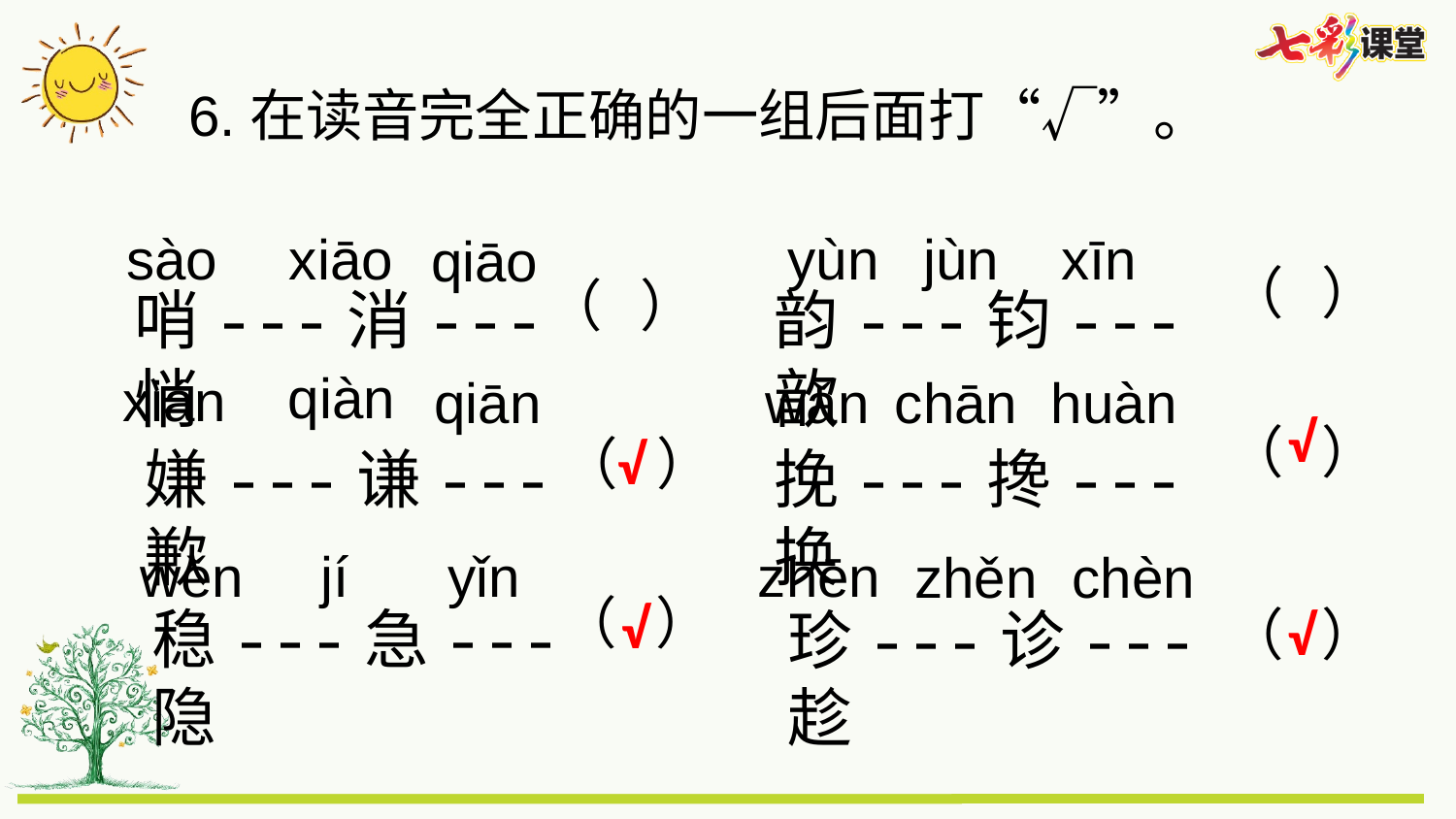

6.在读音完全正确的一组后面打“√”。
sào
xiāo
yùn
jùn
xīn
qiāo
（   ）
（   ）
哨---消---悄
韵---钧---歆
qiàn
xián
qiān
wǎn
chān
huàn
√
（   ）
（   ）
√
嫌---谦---歉
挽---搀---换
zhēn
wěn
jí
yǐn
zhěn
chèn
（   ）
√
稳---急---隐
（   ）
√
珍---诊---趁